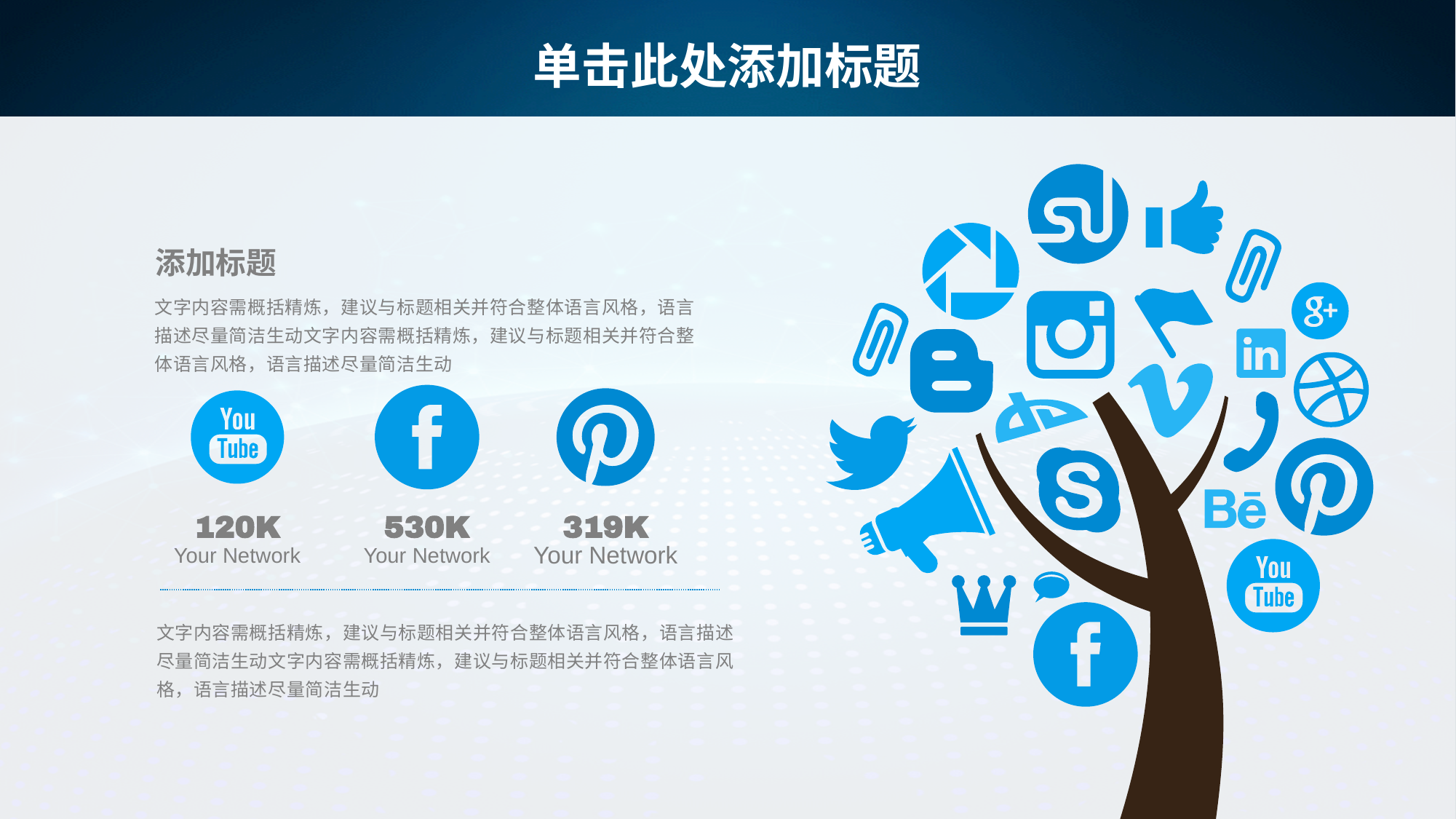

# 单击此处添加标题

添加标题

文字内容需概括精炼，建议与标题相关并符合整体语言风格，语言描述尽量简洁生动文字内容需概括精炼，建议与标题相关并符合整体语言风格，语言描述尽量简洁生动

120K
530K
319K
Your Network
Your Network
Your Network

文字内容需概括精炼，建议与标题相关并符合整体语言风格，语言描述尽量简洁生动文字内容需概括精炼，建议与标题相关并符合整体语言风格，语言描述尽量简洁生动